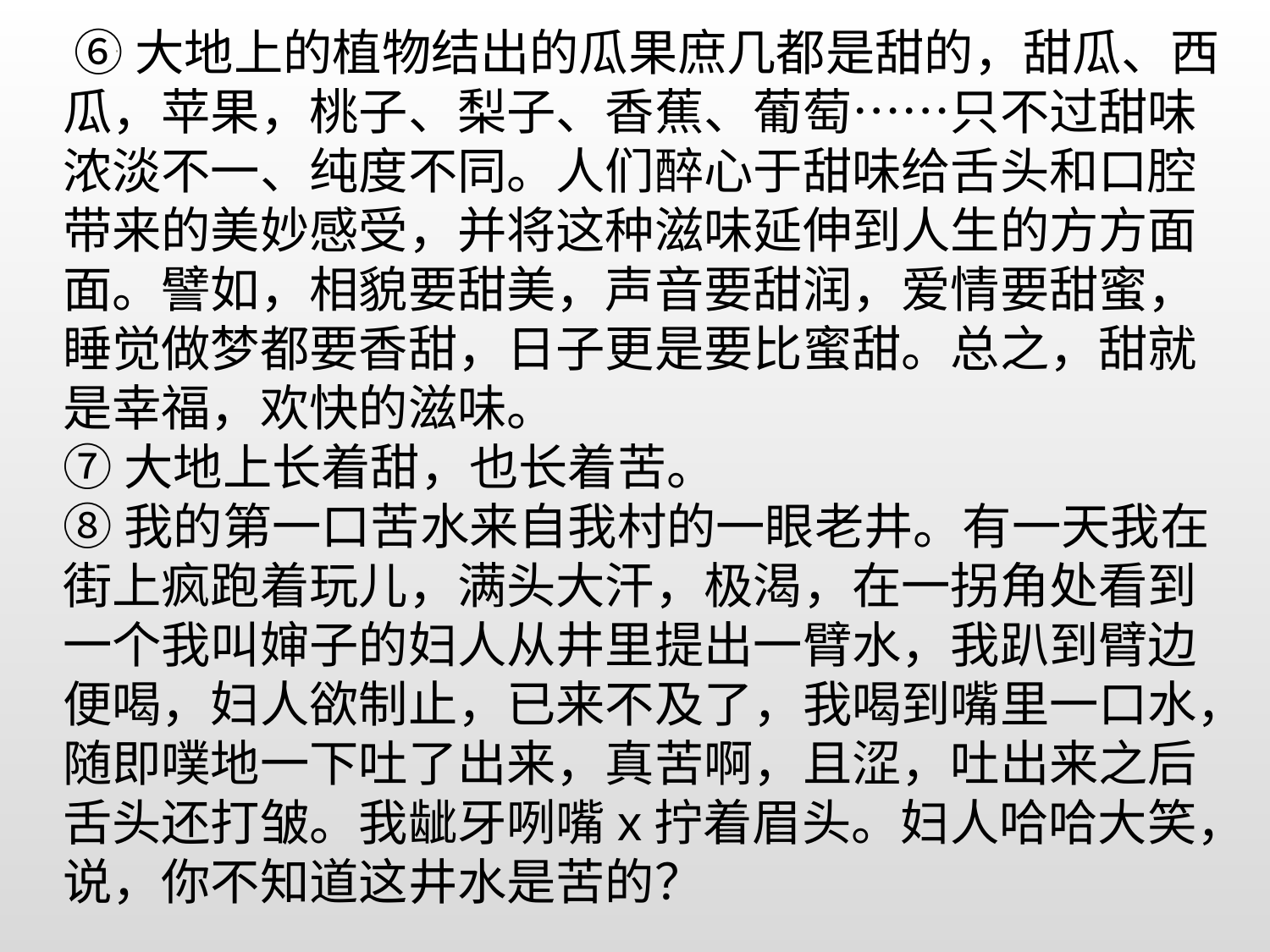

⑥大地上的植物结出的瓜果庶几都是甜的，甜瓜、西瓜，苹果，桃子、梨子、香蕉、葡萄……只不过甜味浓淡不一、纯度不同。人们醉心于甜味给舌头和口腔带来的美妙感受，并将这种滋味延伸到人生的方方面面。譬如，相貌要甜美，声音要甜润，爱情要甜蜜，睡觉做梦都要香甜，日子更是要比蜜甜。总之，甜就是幸福，欢快的滋味。
⑦大地上长着甜，也长着苦。
⑧我的第一口苦水来自我村的一眼老井。有一天我在街上疯跑着玩儿，满头大汗，极渴，在一拐角处看到一个我叫婶子的妇人从井里提出一臂水，我趴到臂边便喝，妇人欲制止，已来不及了，我喝到嘴里一口水，随即噗地一下吐了出来，真苦啊，且涩，吐出来之后舌头还打皱。我龇牙咧嘴x拧着眉头。妇人哈哈大笑，说，你不知道这井水是苦的？